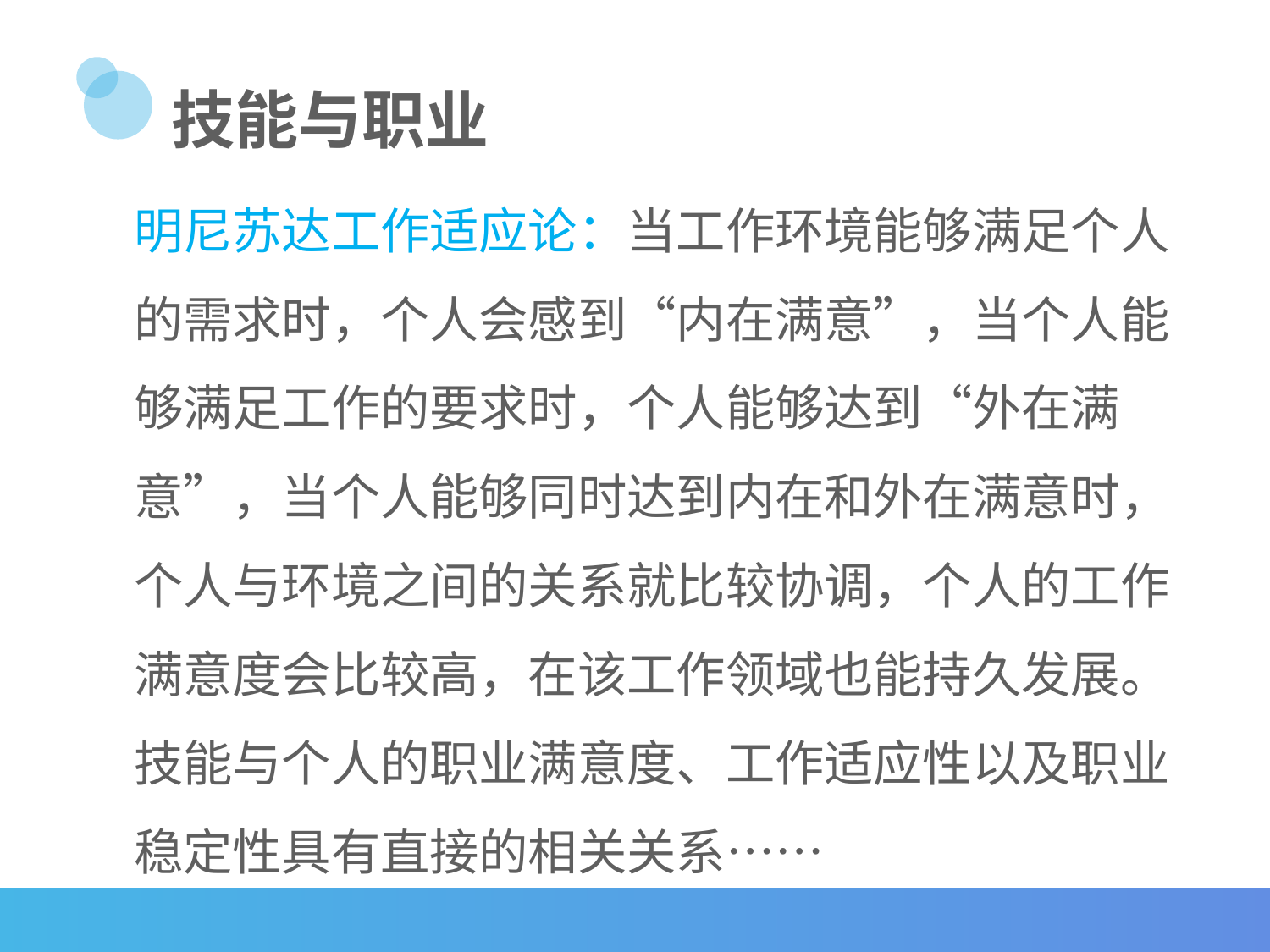

技能与职业
明尼苏达工作适应论：当工作环境能够满足个人的需求时，个人会感到“内在满意”，当个人能够满足工作的要求时，个人能够达到“外在满意”，当个人能够同时达到内在和外在满意时，个人与环境之间的关系就比较协调，个人的工作满意度会比较高，在该工作领域也能持久发展。技能与个人的职业满意度、工作适应性以及职业稳定性具有直接的相关关系……